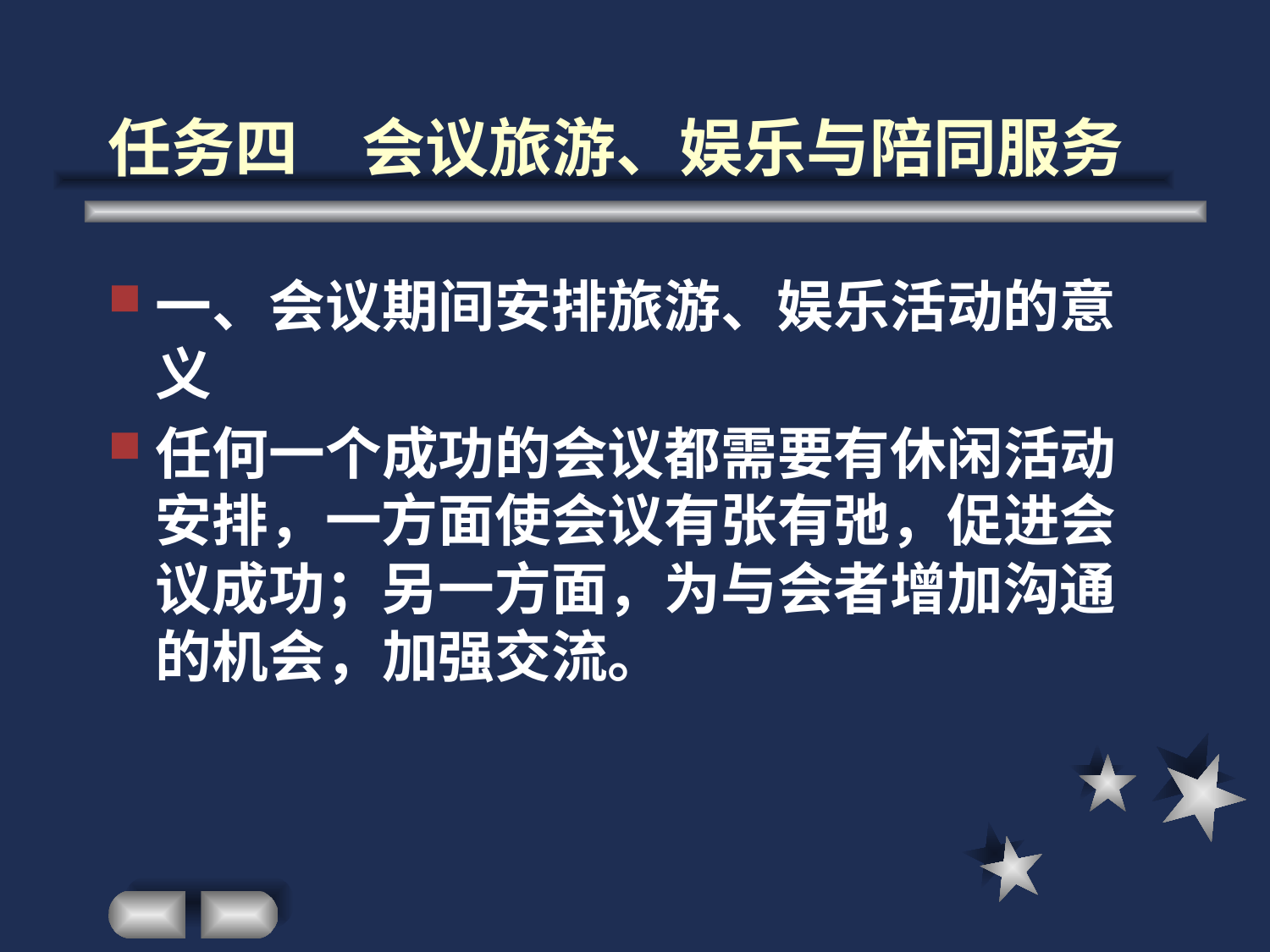

# 任务四　会议旅游、娱乐与陪同服务
一、会议期间安排旅游、娱乐活动的意义
任何一个成功的会议都需要有休闲活动安排，一方面使会议有张有弛，促进会议成功；另一方面，为与会者增加沟通的机会，加强交流。